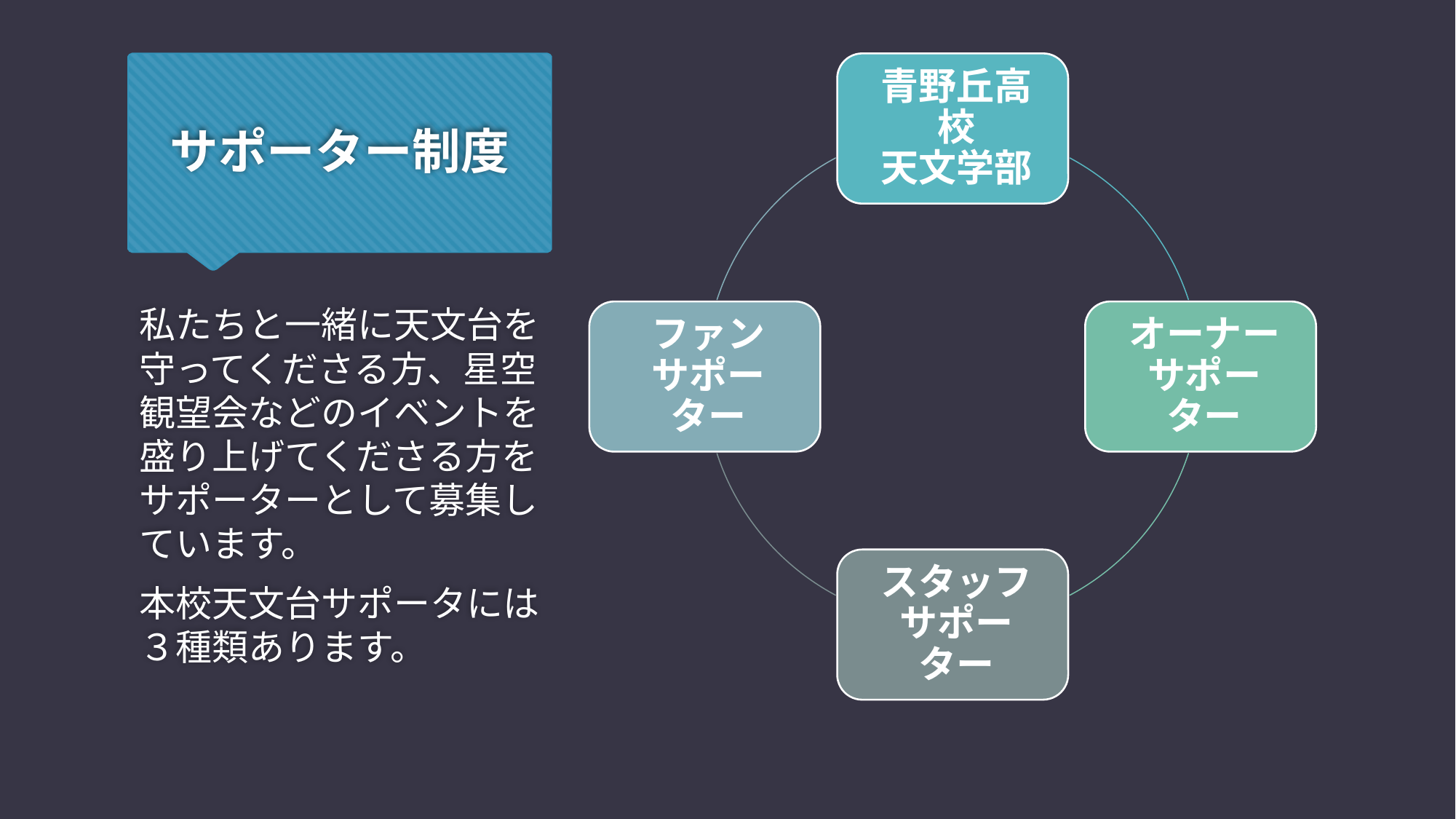

# サポーター制度
青野丘高校
天文学部
オーナー
サポーター
スタッフ
サポーター
ファン
サポーター
私たちと一緒に天文台を守ってくださる方、星空観望会などのイベントを盛り上げてくださる方をサポーターとして募集しています。
本校天文台サポータには
３種類あります。